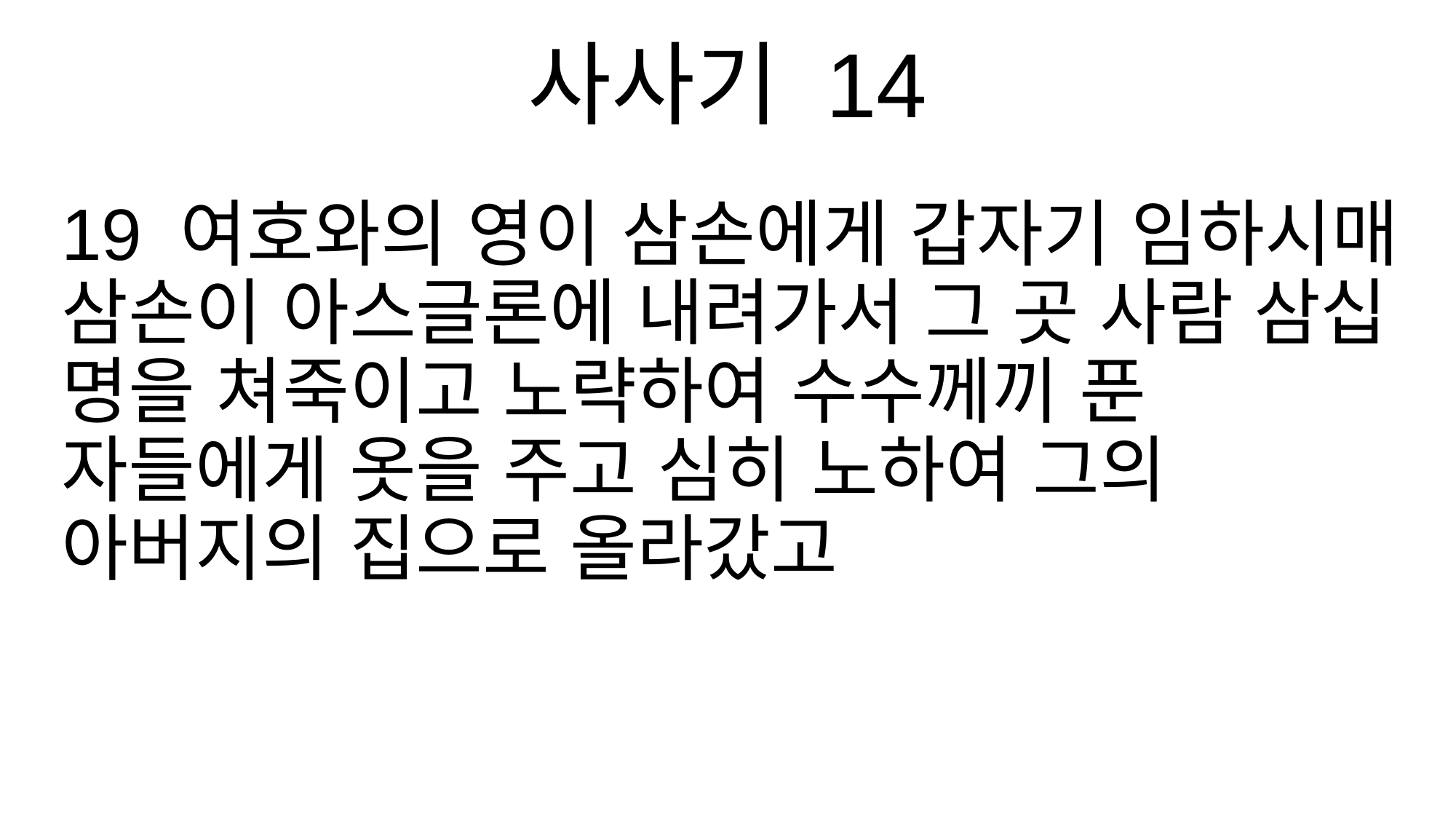

사사기 14
19 여호와의 영이 삼손에게 갑자기 임하시매 삼손이 아스글론에 내려가서 그 곳 사람 삼십 명을 쳐죽이고 노략하여 수수께끼 푼 자들에게 옷을 주고 심히 노하여 그의 아버지의 집으로 올라갔고